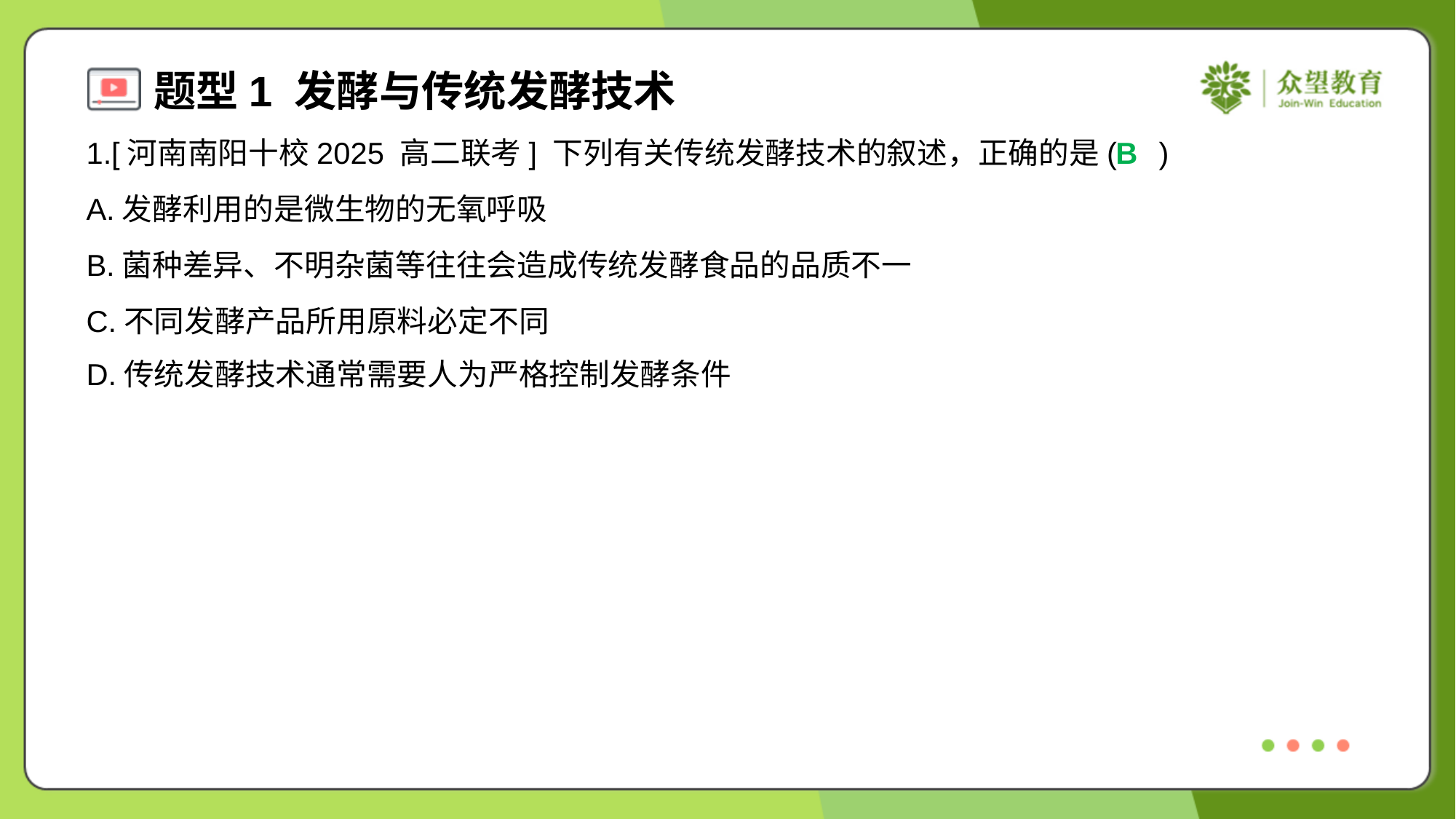

1.[河南南阳十校2025 高二联考] 下列有关传统发酵技术的叙述，正确的是(     )
B
A.发酵利用的是微生物的无氧呼吸
B.菌种差异、不明杂菌等往往会造成传统发酵食品的品质不一
C.不同发酵产品所用原料必定不同
D.传统发酵技术通常需要人为严格控制发酵条件